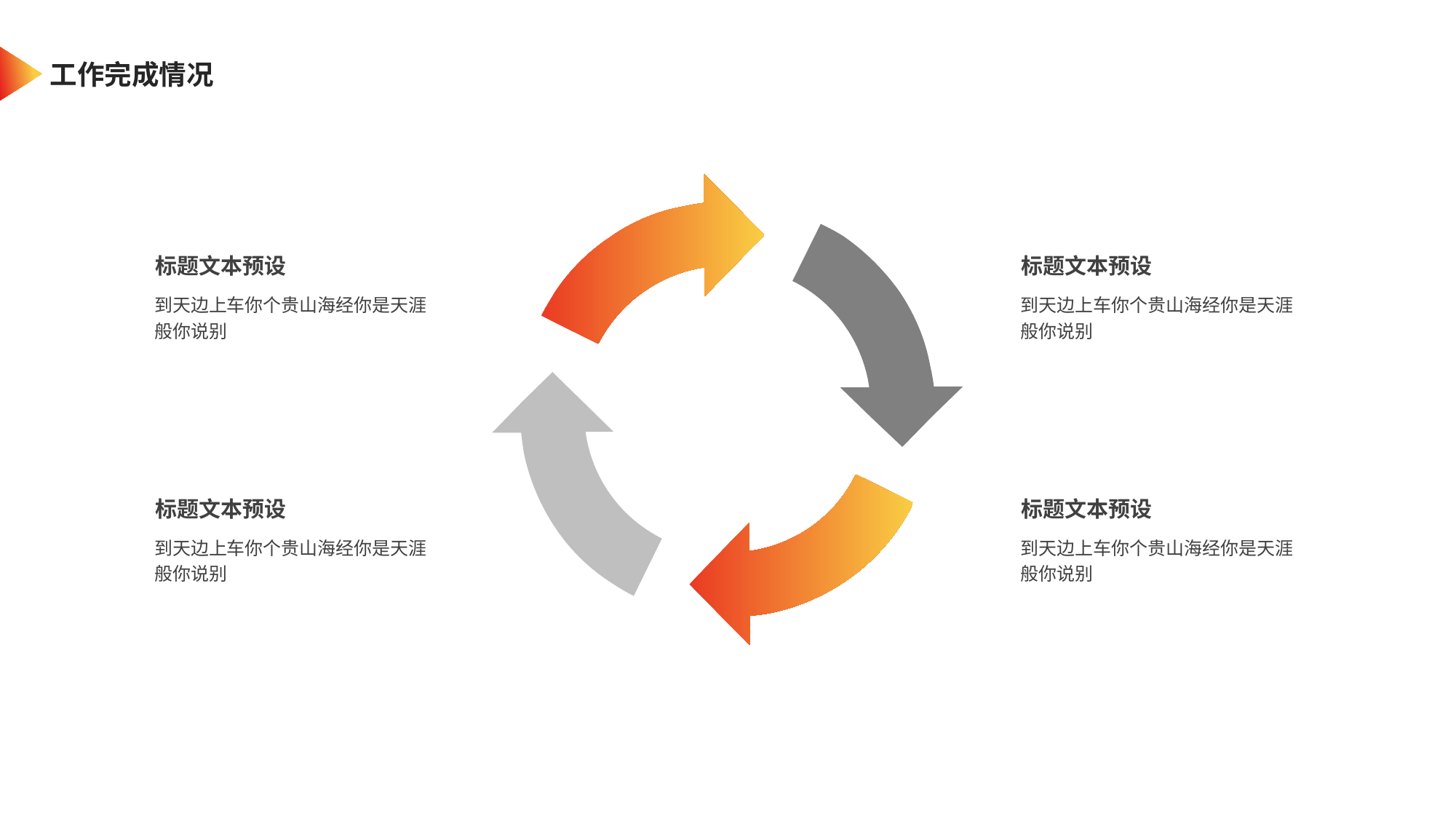

工作完成情况

标题文本预设
标题文本预设
到天边上车你个贵山海经你是天涯般你说别
到天边上车你个贵山海经你是天涯般你说别
标题文本预设
标题文本预设
到天边上车你个贵山海经你是天涯般你说别
到天边上车你个贵山海经你是天涯般你说别